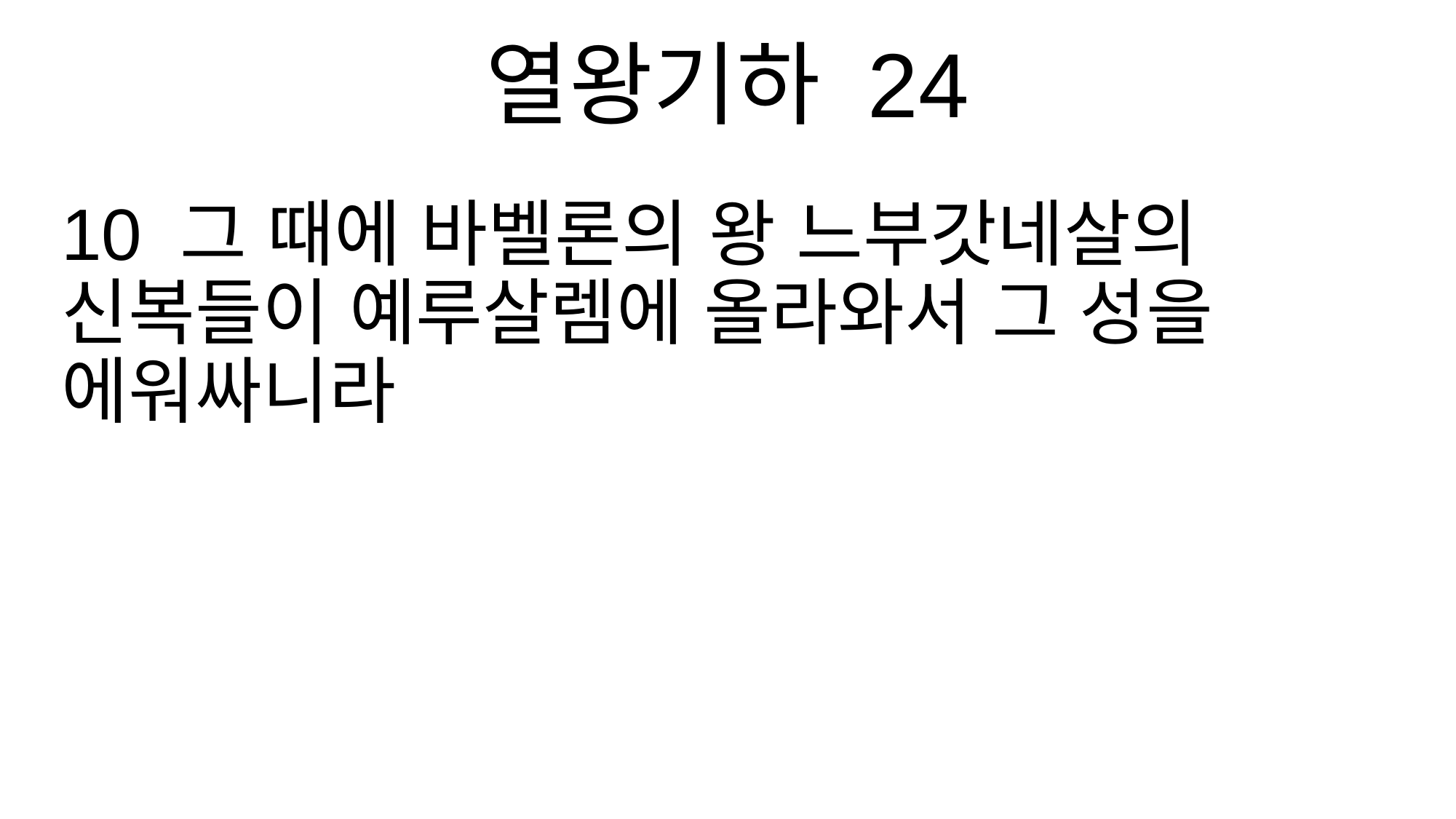

열왕기하 24
10 그 때에 바벨론의 왕 느부갓네살의 신복들이 예루살렘에 올라와서 그 성을 에워싸니라